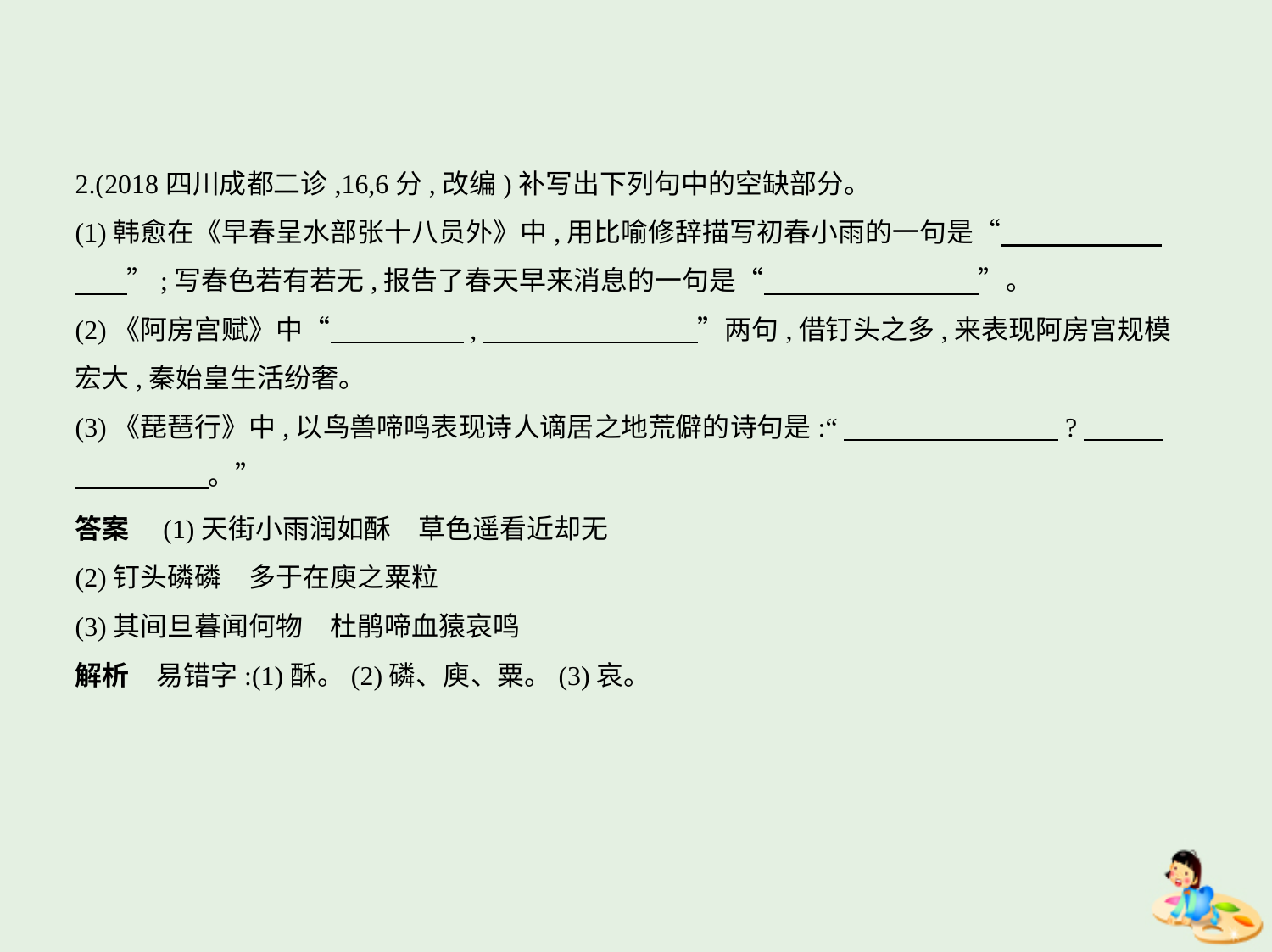

2.(2018四川成都二诊,16,6分,改编)补写出下列句中的空缺部分。
(1)韩愈在《早春呈水部张十八员外》中,用比喻修辞描写初春小雨的一句是“　　　　　    
　    ”;写春色若有若无,报告了春天早来消息的一句是“　　　　　　　    ”。
(2)《阿房宫赋》中“　　　　    ,　　　　　　　    ”两句,借钉头之多,来表现阿房宫规模
宏大,秦始皇生活纷奢。
(3)《琵琶行》中,以鸟兽啼鸣表现诗人谪居之地荒僻的诗句是:“　　　　　　　    ?　　    
　　　　    。”
答案　(1)天街小雨润如酥　草色遥看近却无
(2)钉头磷磷　多于在庾之粟粒
(3)其间旦暮闻何物　杜鹃啼血猿哀鸣
解析　易错字:(1)酥。(2)磷、庾、粟。(3)哀。